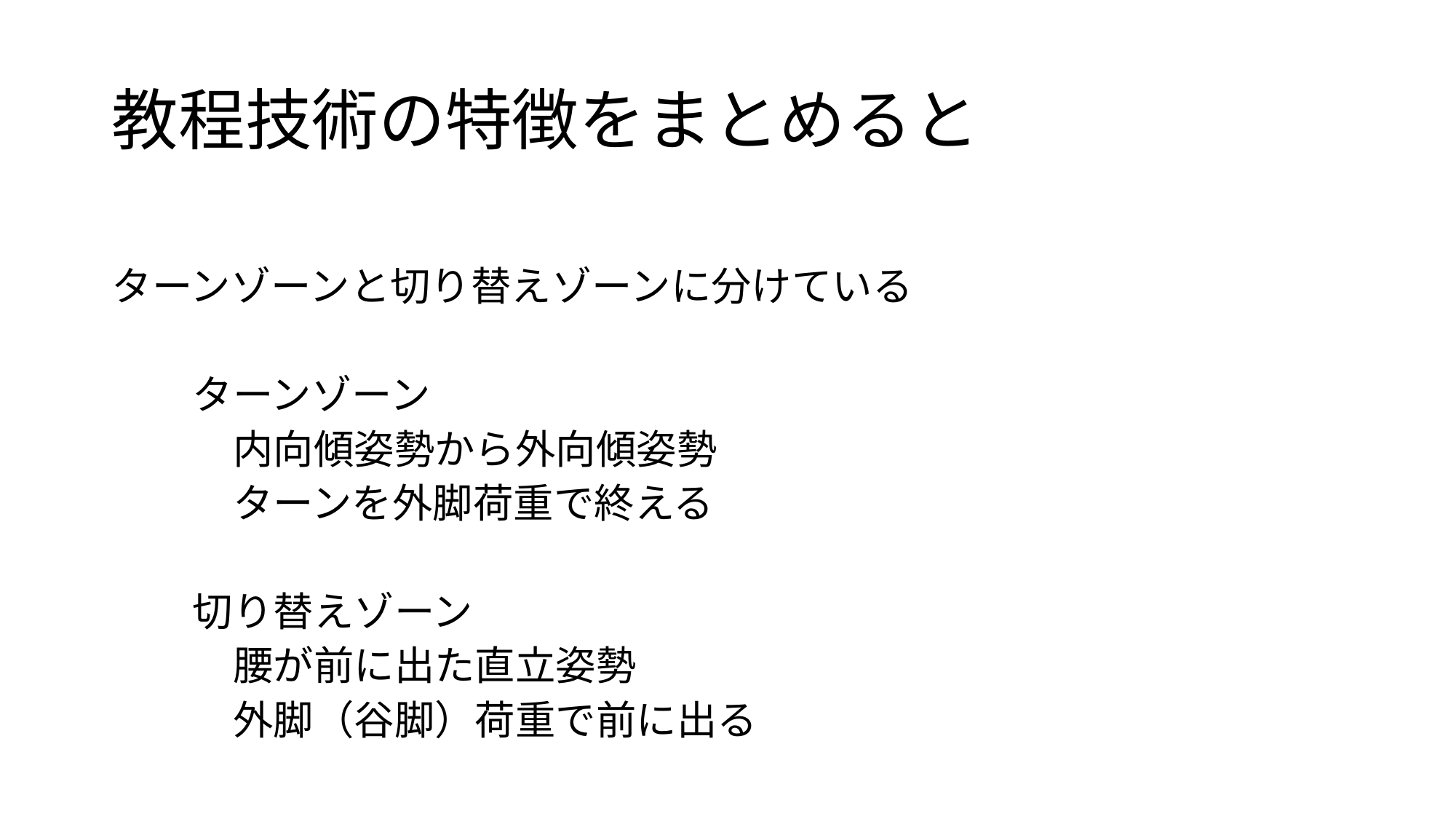

# 教程技術の特徴をまとめると

ターンゾーンと切り替えゾーンに分けている

　　ターンゾーン
　　　内向傾姿勢から外向傾姿勢
　　　ターンを外脚荷重で終える

　　切り替えゾーン
　　　腰が前に出た直立姿勢
　　　外脚（谷脚）荷重で前に出る